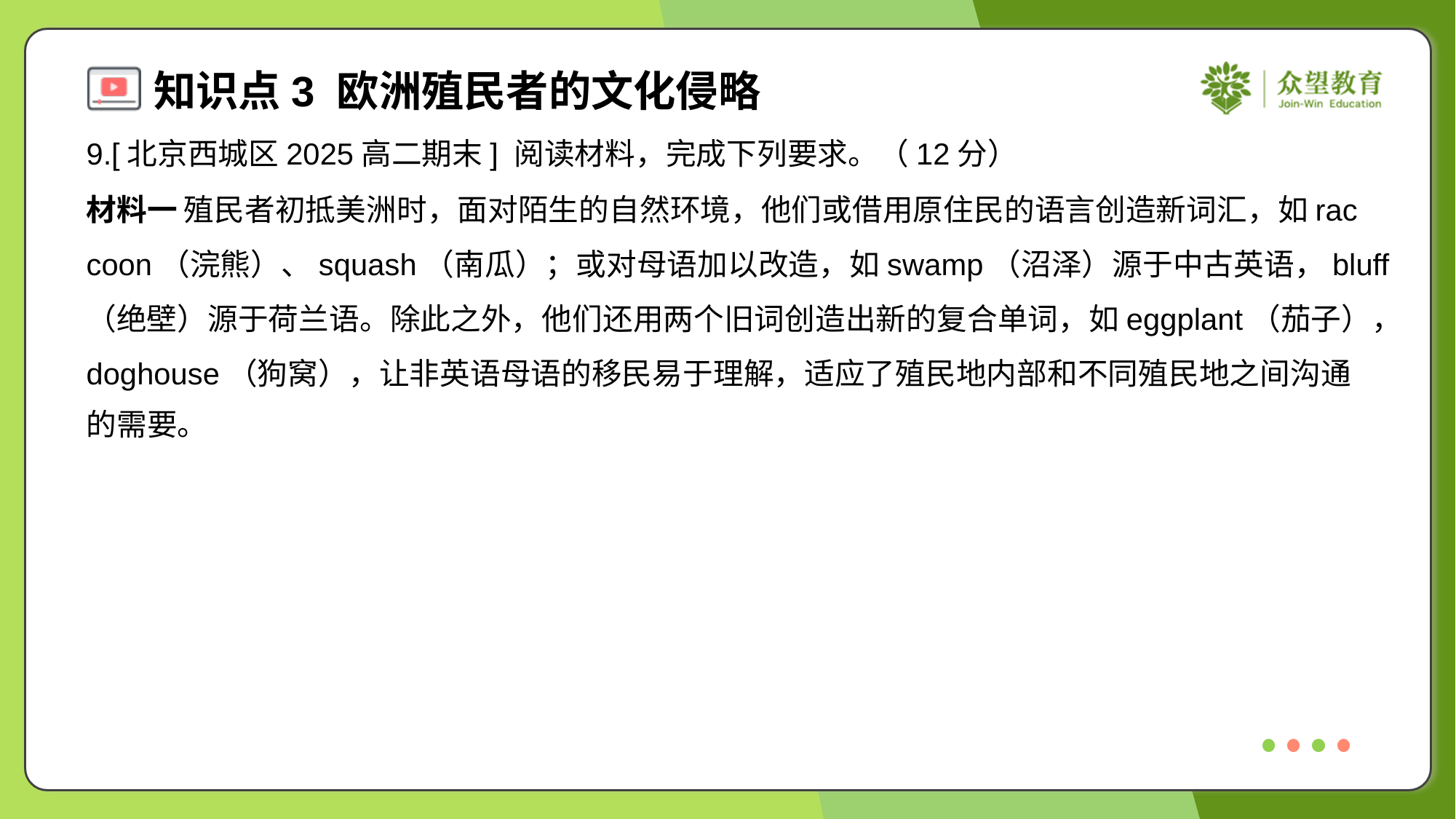

9.[北京西城区2025高二期末] 阅读材料，完成下列要求。（12分）
材料一 殖民者初抵美洲时，面对陌生的自然环境，他们或借用原住民的语言创造新词汇，如rac
coon（浣熊）、squash（南瓜）；或对母语加以改造，如swamp（沼泽）源于中古英语，bluff
（绝壁）源于荷兰语。除此之外，他们还用两个旧词创造出新的复合单词，如eggplant（茄子），
doghouse（狗窝），让非英语母语的移民易于理解，适应了殖民地内部和不同殖民地之间沟通
的需要。